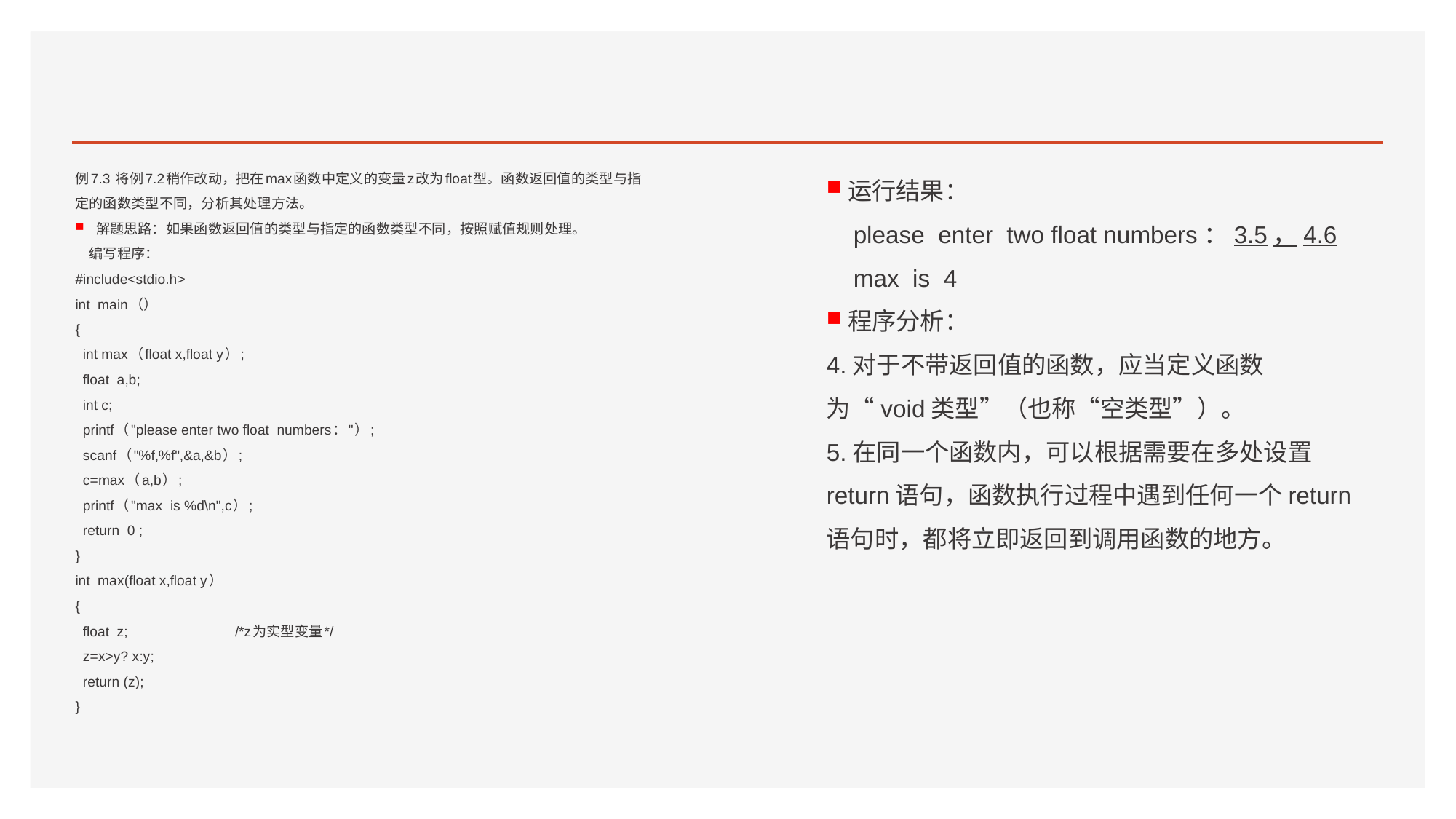

#
例7.3 将例7.2稍作改动，把在max函数中定义的变量z改为float型。函数返回值的类型与指定的函数类型不同，分析其处理方法。
解题思路：如果函数返回值的类型与指定的函数类型不同，按照赋值规则处理。
    编写程序：
#include<stdio.h>
int  main（）
{
  int max（float x,float y）;
  float  a,b;
  int c;
  printf（"please enter two float  numbers："）;
  scanf（"%f,%f",&a,&b）;
  c=max（a,b）;
  printf（"max  is %d\n",c）;
  return  0 ;
}
int  max(float x,float y）
{
  float  z;                            /*z为实型变量*/
  z=x>y? x:y;
  return (z);
}
运行结果：
    please  enter  two float numbers：3.5，4.6
    max  is  4
程序分析：
4.对于不带返回值的函数，应当定义函数为“void类型”（也称“空类型”）。
5.在同一个函数内，可以根据需要在多处设置return语句，函数执行过程中遇到任何一个return语句时，都将立即返回到调用函数的地方。